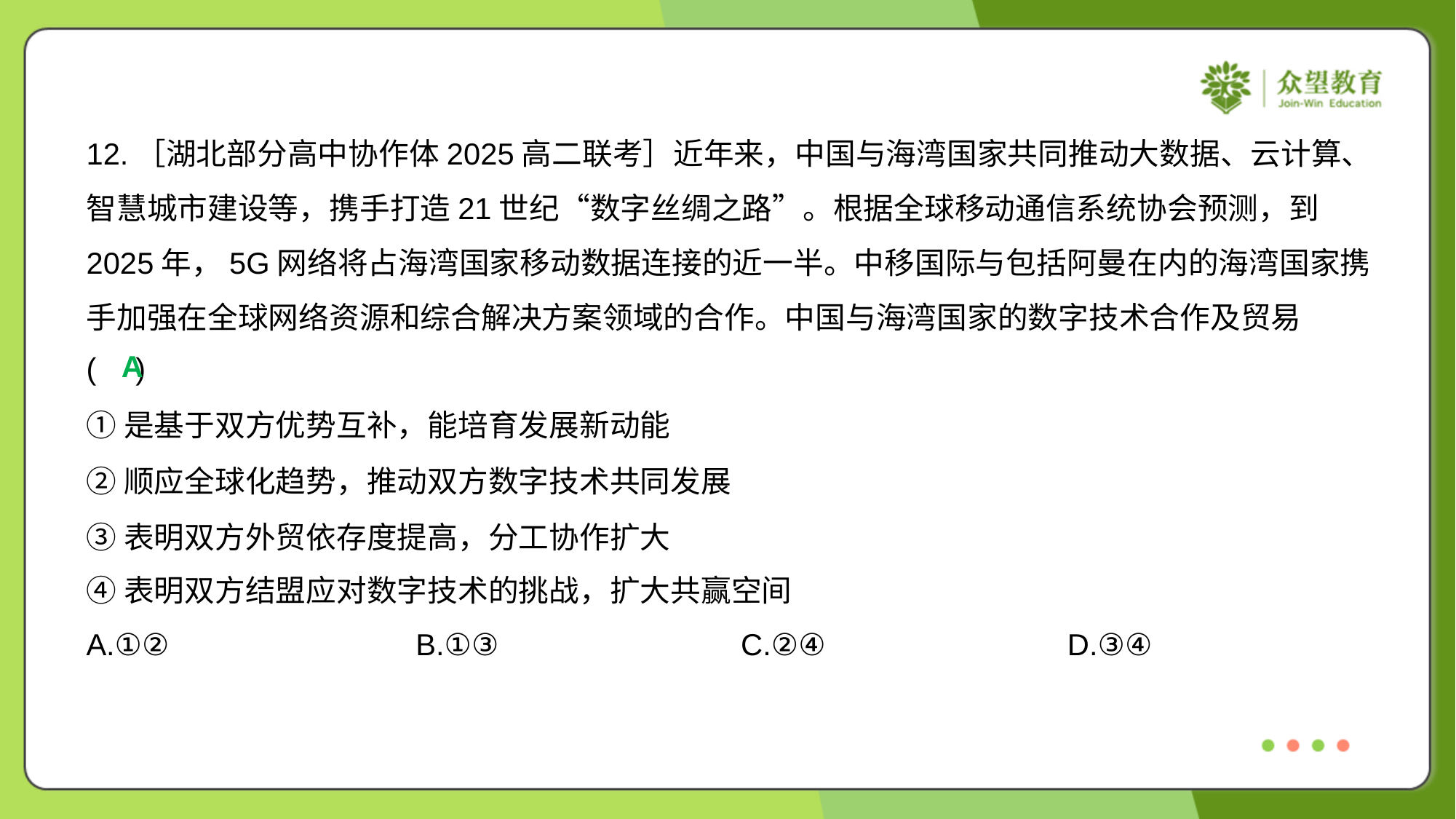

12.［湖北部分高中协作体2025高二联考］近年来，中国与海湾国家共同推动大数据、云计算、
智慧城市建设等，携手打造21世纪“数字丝绸之路”。根据全球移动通信系统协会预测，到
2025年，5G网络将占海湾国家移动数据连接的近一半。中移国际与包括阿曼在内的海湾国家携
手加强在全球网络资源和综合解决方案领域的合作。中国与海湾国家的数字技术合作及贸易
(     )
A
①是基于双方优势互补，能培育发展新动能
②顺应全球化趋势，推动双方数字技术共同发展
③表明双方外贸依存度提高，分工协作扩大
④表明双方结盟应对数字技术的挑战，扩大共赢空间
A.①②	B.①③	C.②④	D.③④